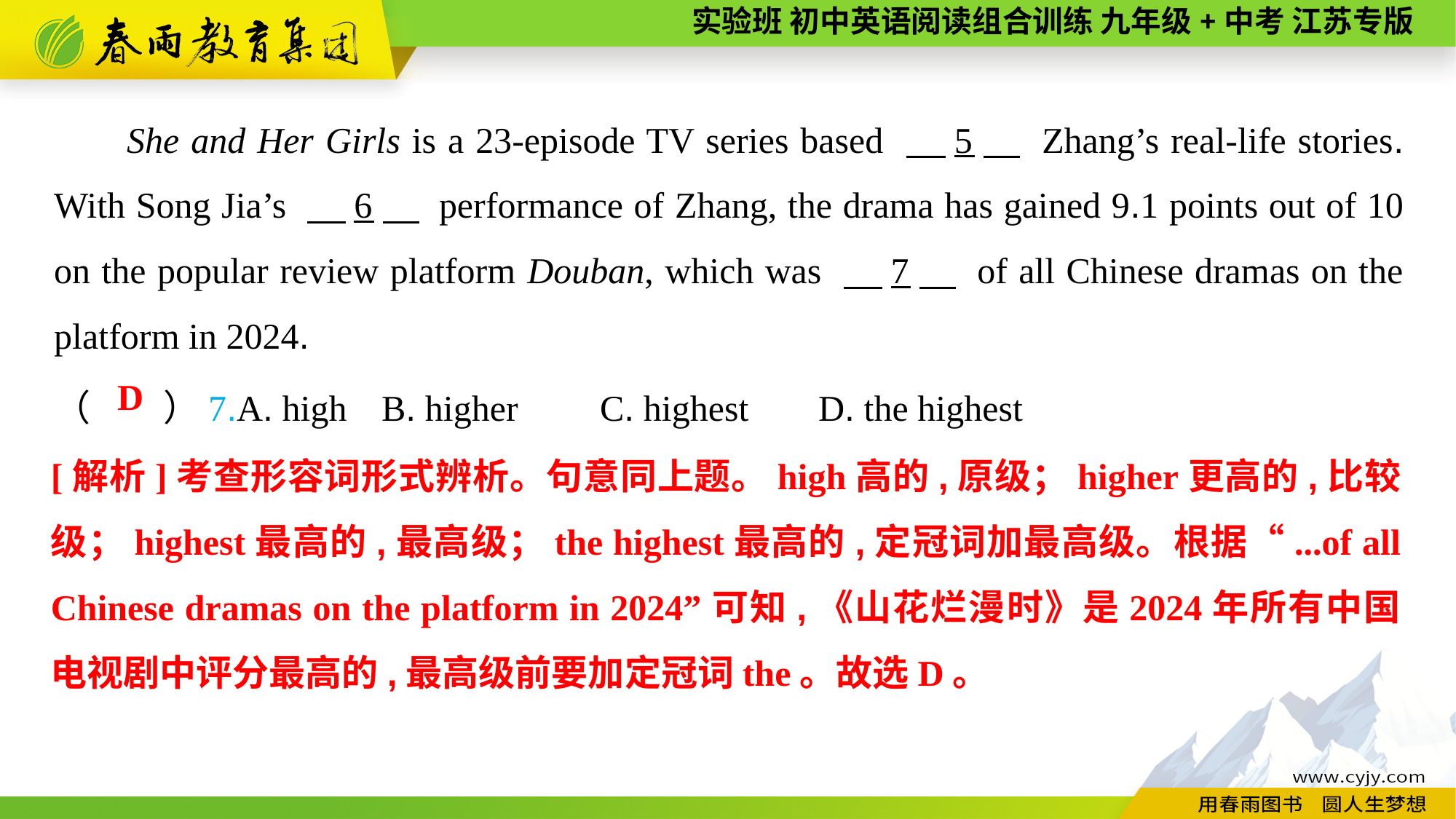

She and Her Girls is a 23-episode TV series based 　5　 Zhang’s real-life stories. With Song Jia’s 　6　 performance of Zhang, the drama has gained 9.1 points out of 10 on the popular review platform Douban, which was 　7　 of all Chinese dramas on the platform in 2024.
（　　）7.A. high	B. higher	C. highest	D. the highest
D
[解析]考查形容词形式辨析。句意同上题。high高的,原级；higher更高的,比较级；highest最高的,最高级；the highest最高的,定冠词加最高级。根据“...of all Chinese dramas on the platform in 2024”可知,《山花烂漫时》是2024年所有中国电视剧中评分最高的,最高级前要加定冠词the。故选D。